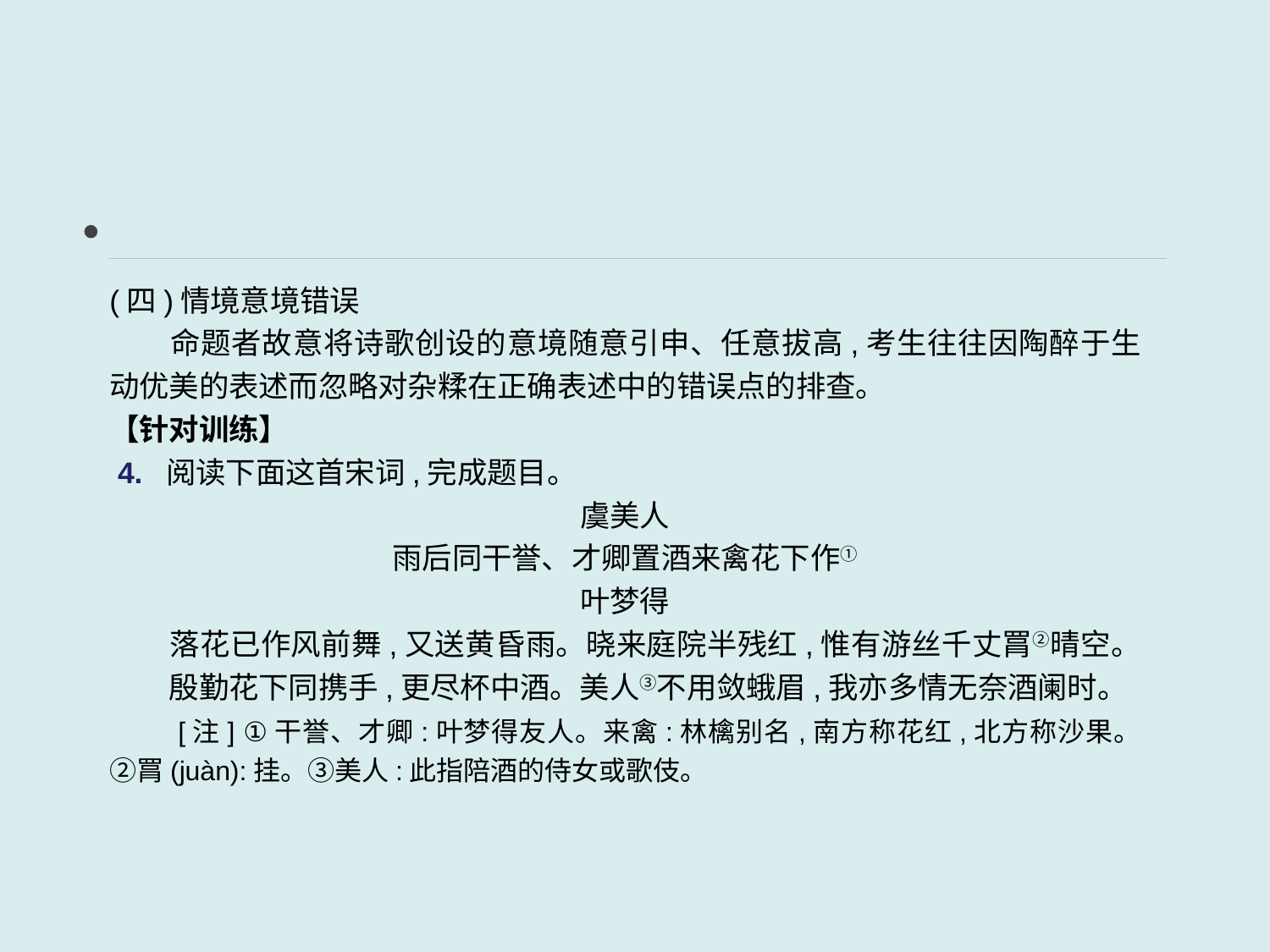

(四)情境意境错误
　　命题者故意将诗歌创设的意境随意引申、任意拔高,考生往往因陶醉于生动优美的表述而忽略对杂糅在正确表述中的错误点的排查。
【针对训练】
 4.  阅读下面这首宋词,完成题目。
虞美人
雨后同干誉、才卿置酒来禽花下作①
叶梦得
　　落花已作风前舞,又送黄昏雨。晓来庭院半残红,惟有游丝千丈罥②晴空。　　殷勤花下同携手,更尽杯中酒。美人③不用敛蛾眉,我亦多情无奈酒阑时。
　　[注] ①干誉、才卿:叶梦得友人。来禽:林檎别名,南方称花红,北方称沙果。 ②罥(juàn):挂。③美人:此指陪酒的侍女或歌伎。